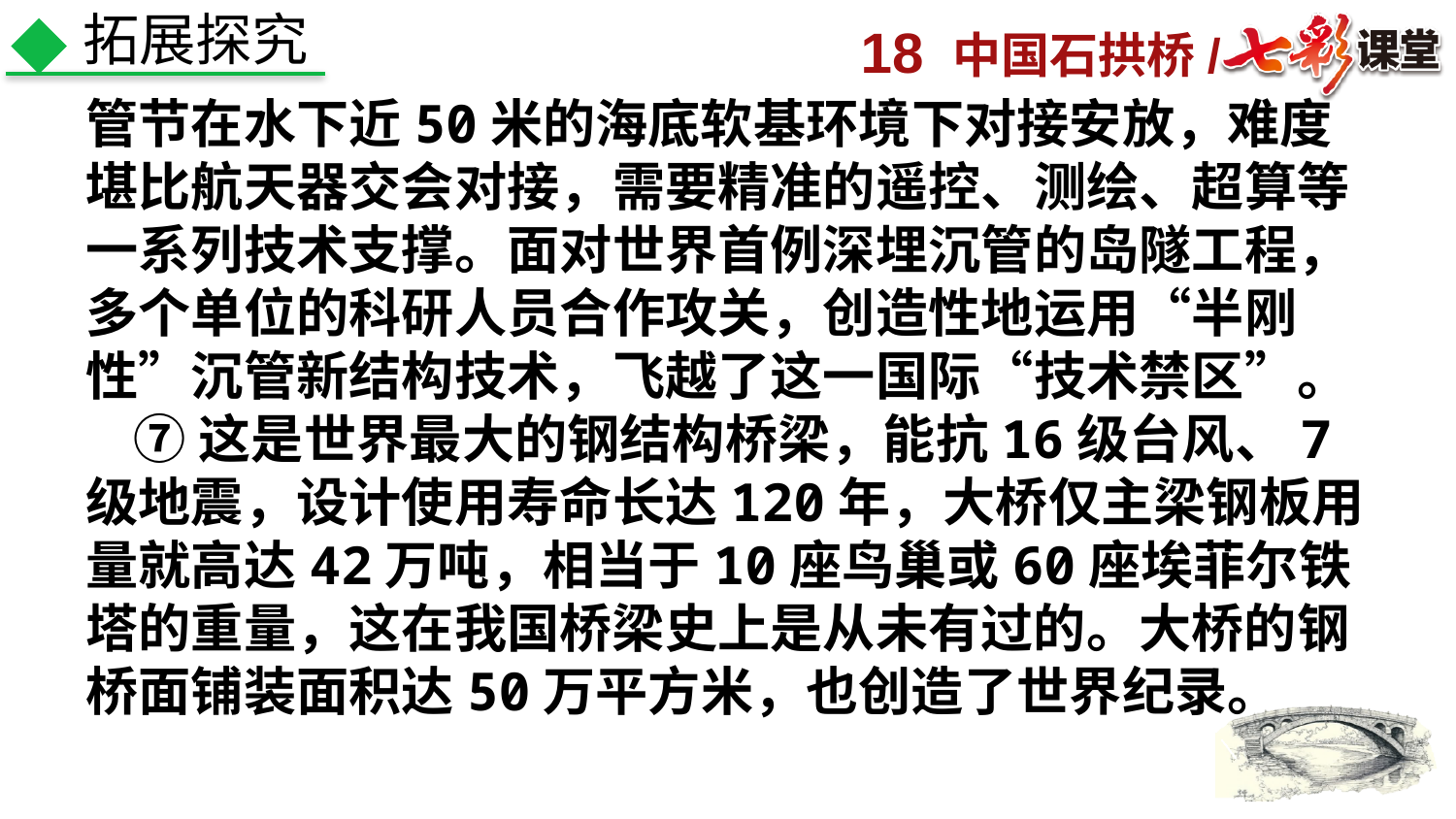

拓展探究

管节在水下近50米的海底软基环境下对接安放，难度堪比航天器交会对接，需要精准的遥控、测绘、超算等一系列技术支撑。面对世界首例深埋沉管的岛隧工程，多个单位的科研人员合作攻关，创造性地运用“半刚性”沉管新结构技术，飞越了这一国际“技术禁区”。
    ⑦这是世界最大的钢结构桥梁，能抗16级台风、7级地震，设计使用寿命长达120年，大桥仅主梁钢板用量就高达42万吨，相当于10座鸟巢或60座埃菲尔铁塔的重量，这在我国桥梁史上是从未有过的。大桥的钢桥面铺装面积达50万平方米，也创造了世界纪录。